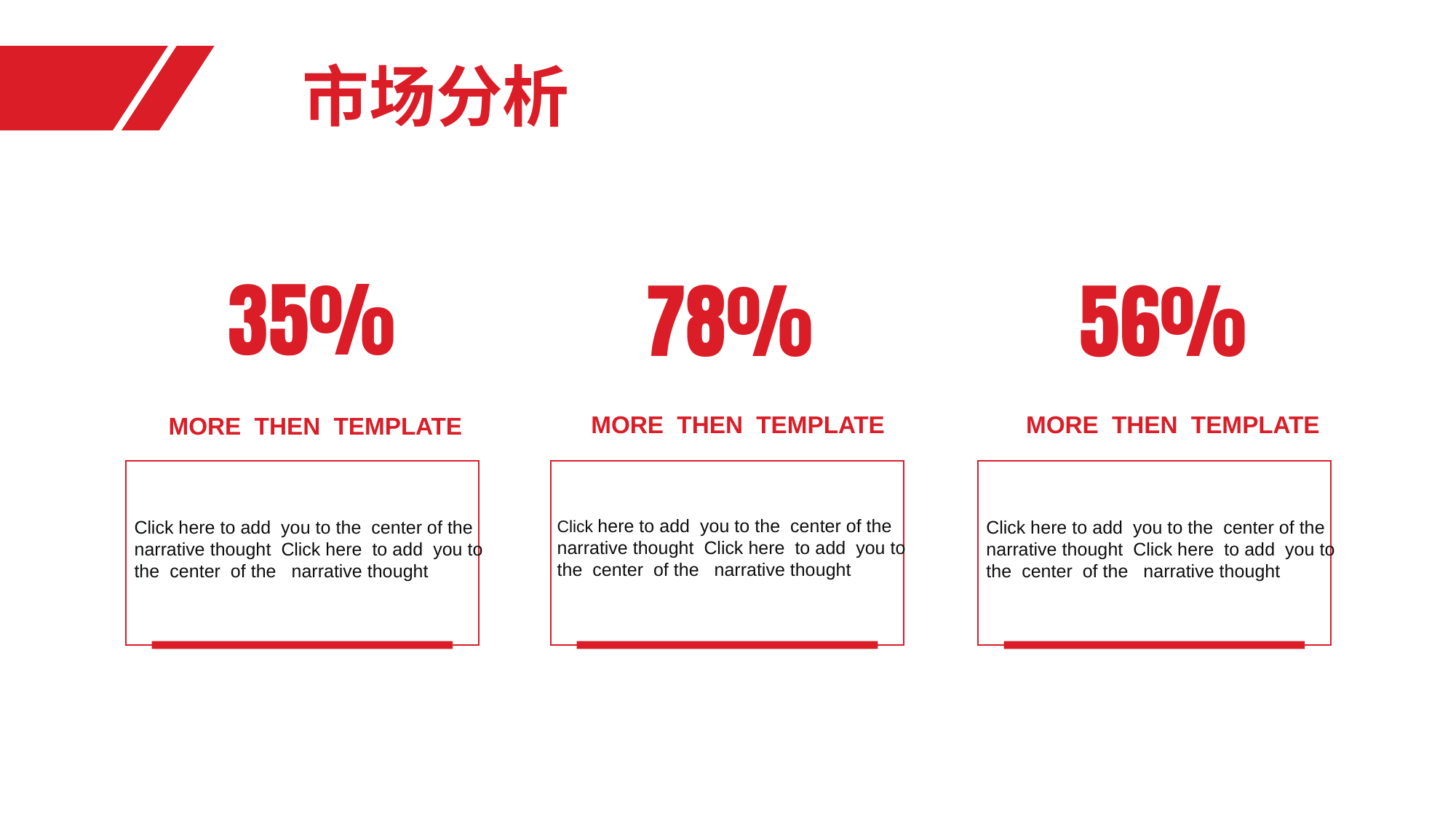

市场分析
35%
56%
78%
    MORE  THEN  TEMPLATE
    MORE  THEN  TEMPLATE
    MORE  THEN  TEMPLATE

Click here to add  you to the  center of the
narrative thought  Click here  to add  you to
the  center  of the   narrative thought

Click here to add  you to the  center of the
narrative thought  Click here  to add  you to
the  center  of the   narrative thought

Click here to add  you to the  center of the
narrative thought  Click here  to add  you to
the  center  of the   narrative thought